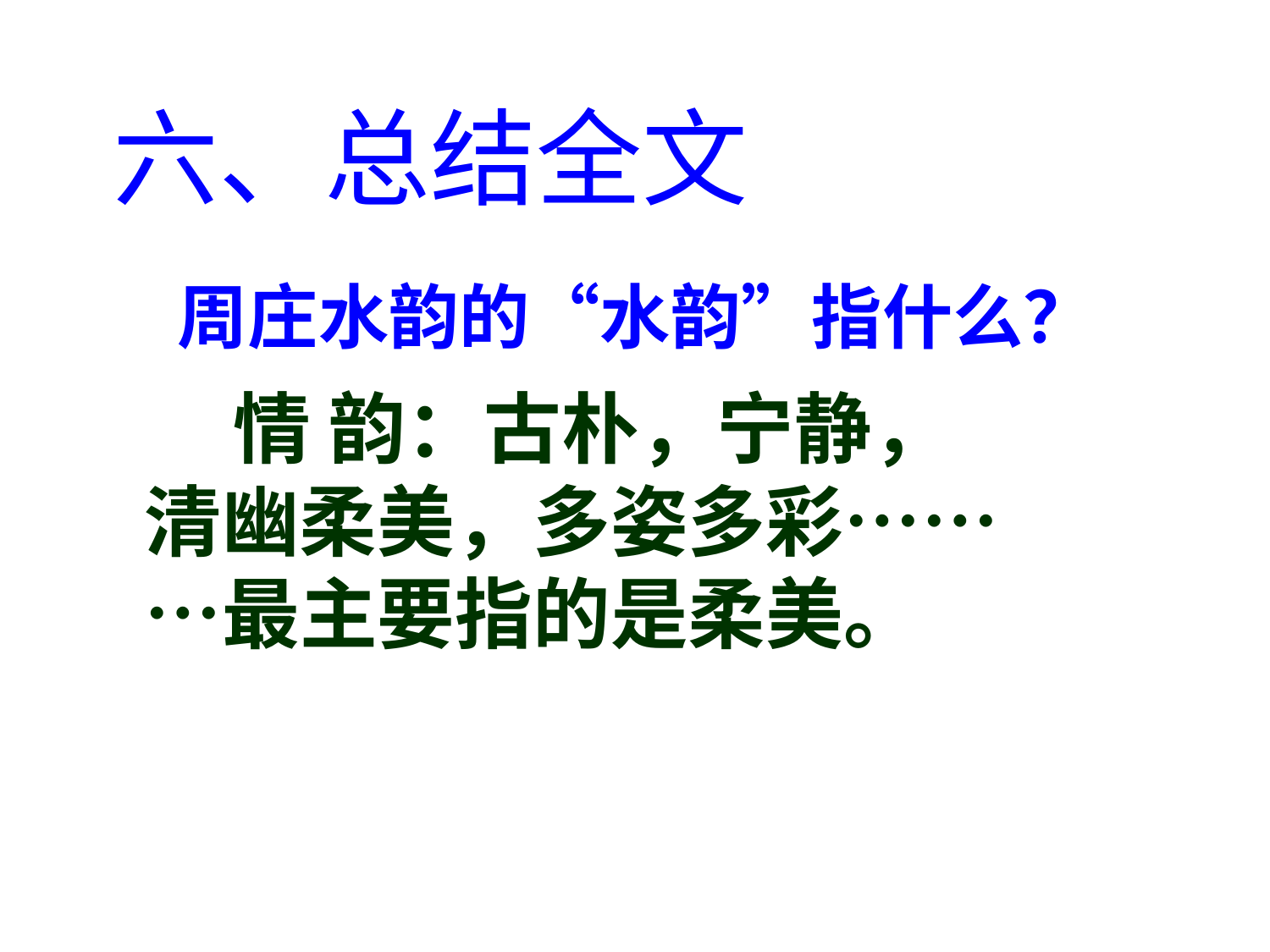

# 六、总结全文
周庄水韵的“水韵”指什么？
    情 韵：古朴，宁静，清幽柔美，多姿多彩………最主要指的是柔美。